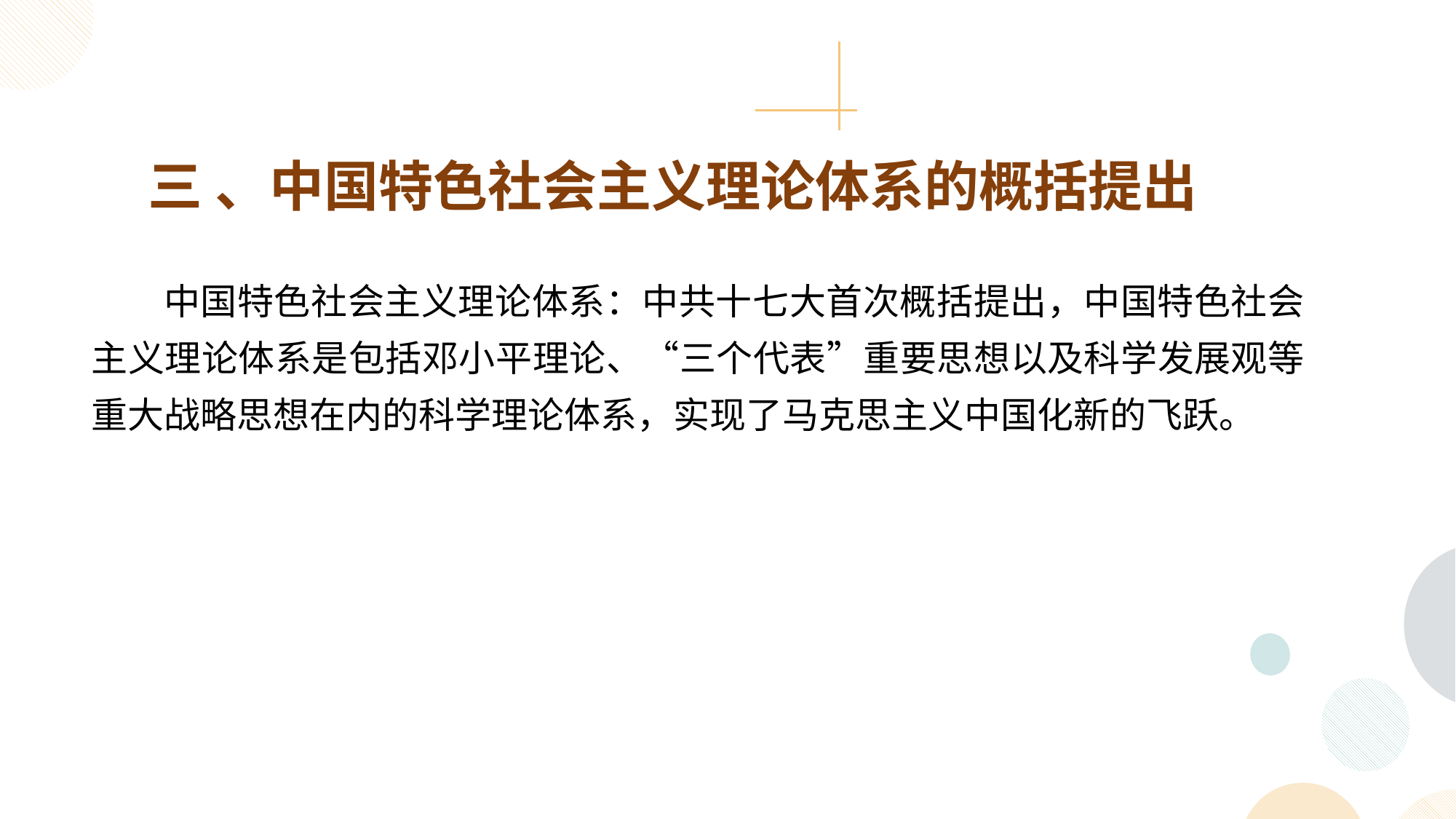

三 、中国特色社会主义理论体系的概括提出
 中国特色社会主义理论体系：中共十七大首次概括提出，中国特色社会主义理论体系是包括邓小平理论、“三个代表”重要思想以及科学发展观等重大战略思想在内的科学理论体系，实现了马克思主义中国化新的飞跃。